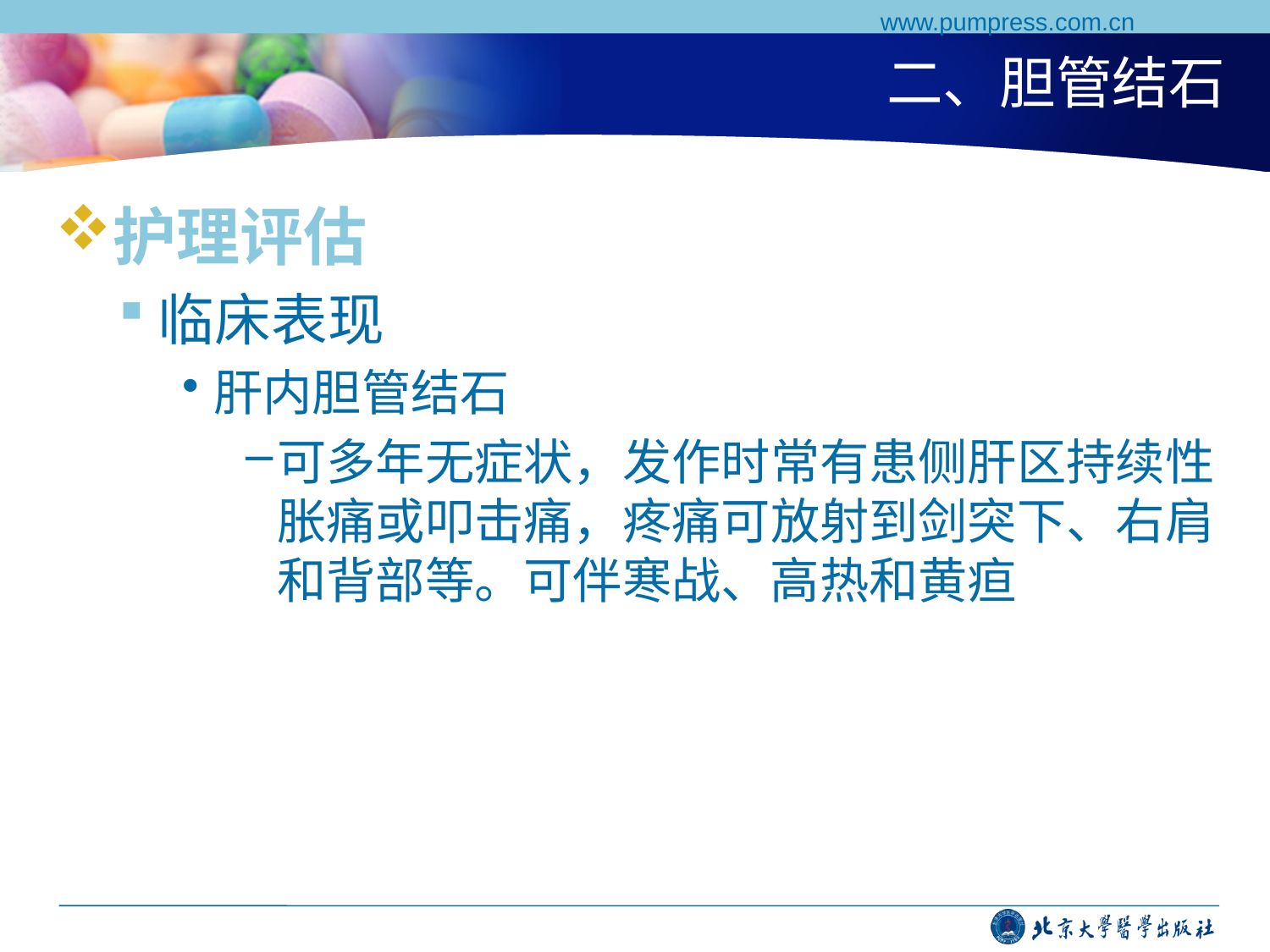

www.pumpress.com.cn
# 二、胆管结石
护理评估
临床表现
肝内胆管结石
可多年无症状，发作时常有患侧肝区持续性胀痛或叩击痛，疼痛可放射到剑突下、右肩和背部等。可伴寒战、高热和黄疸